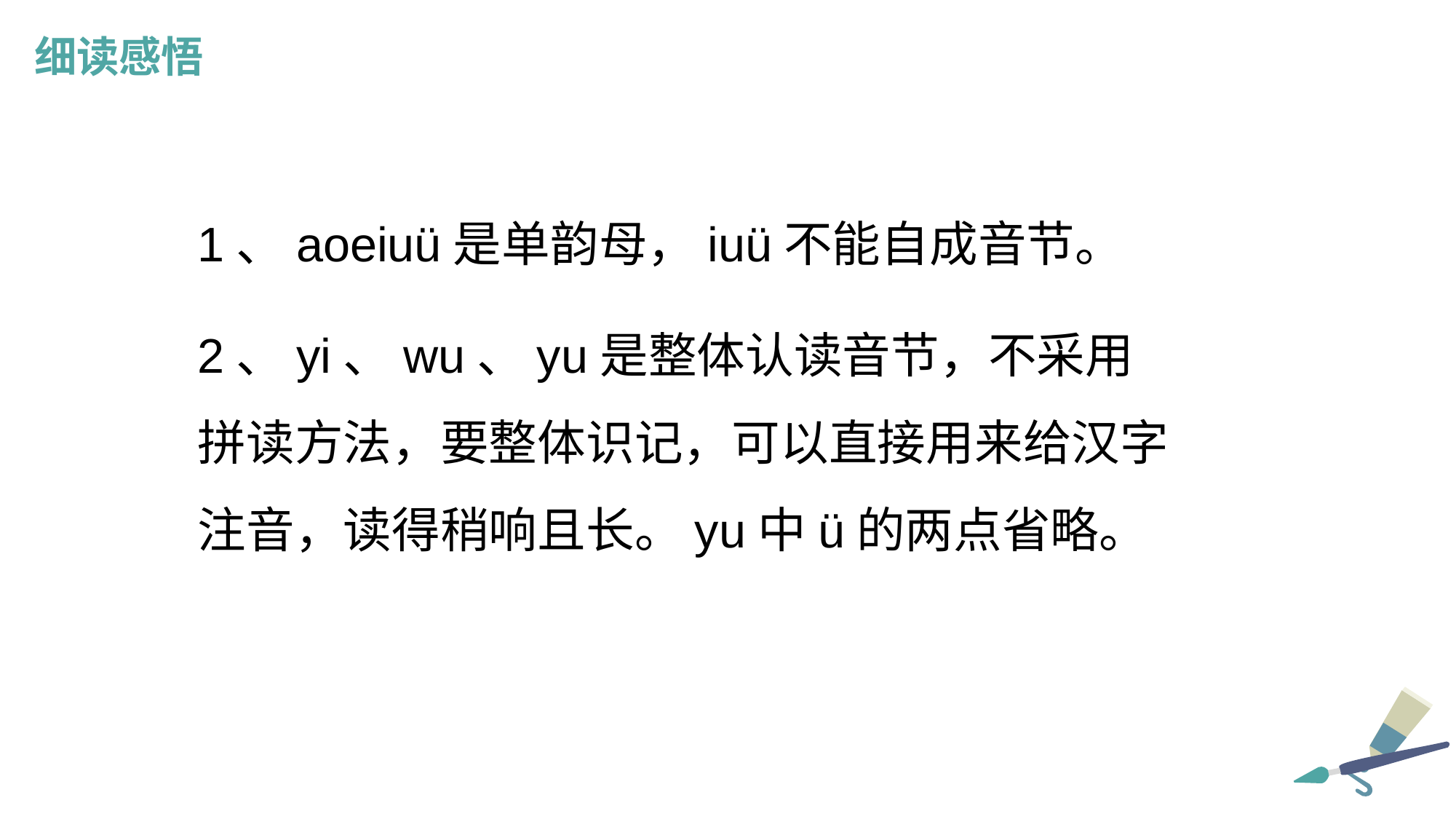

细读感悟
1、aoeiuü是单韵母，iuü不能自成音节。
2、yi、wu、yu是整体认读音节，不采用拼读方法，要整体识记，可以直接用来给汉字注音，读得稍响且长。yu中ü的两点省略。